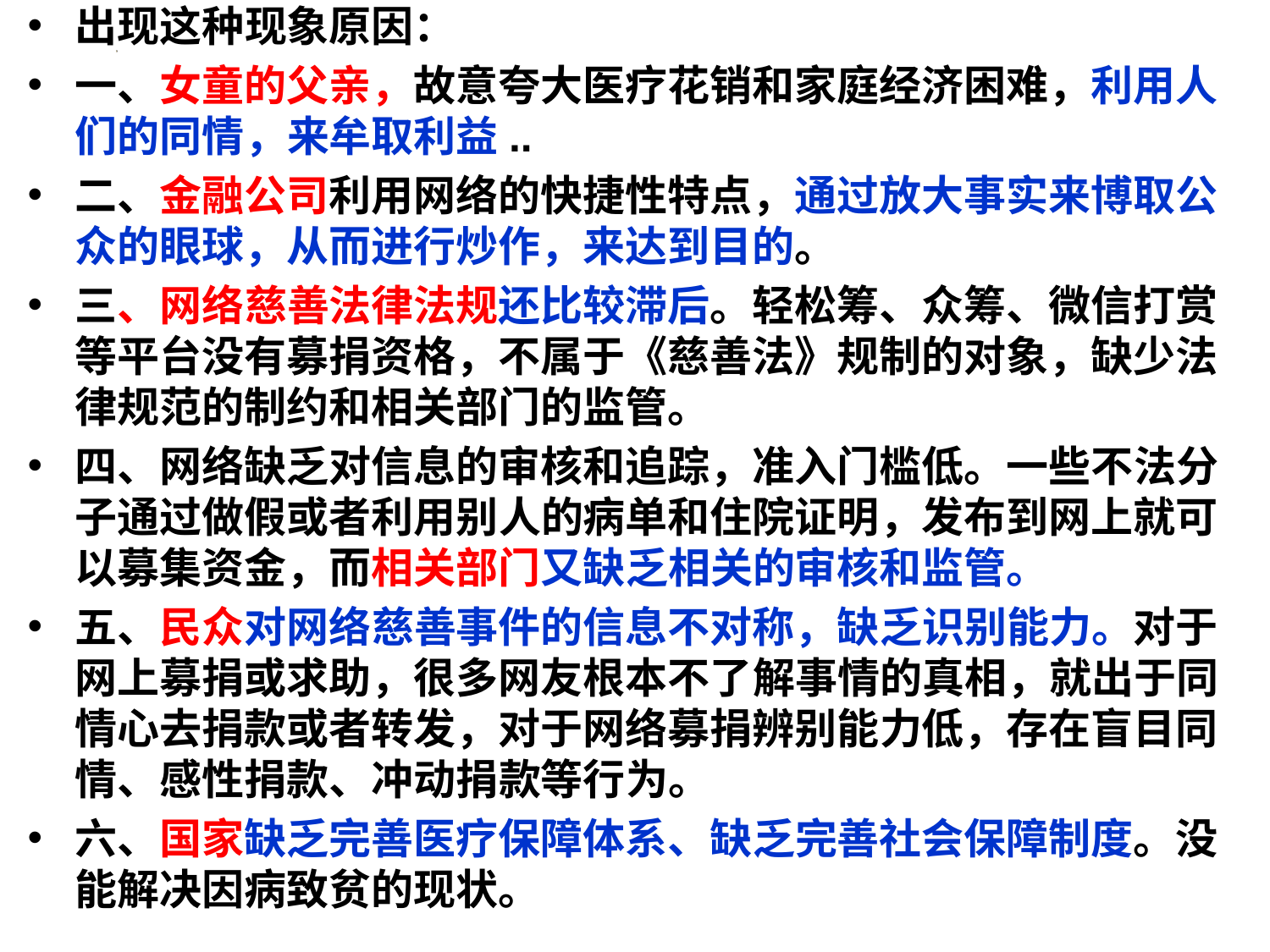

出现这种现象原因：
一、女童的父亲，故意夸大医疗花销和家庭经济困难，利用人们的同情，来牟取利益..
二、金融公司利用网络的快捷性特点，通过放大事实来博取公众的眼球，从而进行炒作，来达到目的。
三、网络慈善法律法规还比较滞后。轻松筹、众筹、微信打赏等平台没有募捐资格，不属于《慈善法》规制的对象，缺少法律规范的制约和相关部门的监管。
四、网络缺乏对信息的审核和追踪，准入门槛低。一些不法分子通过做假或者利用别人的病单和住院证明，发布到网上就可以募集资金，而相关部门又缺乏相关的审核和监管。
五、民众对网络慈善事件的信息不对称，缺乏识别能力。对于网上募捐或求助，很多网友根本不了解事情的真相，就出于同情心去捐款或者转发，对于网络募捐辨别能力低，存在盲目同情、感性捐款、冲动捐款等行为。
六、国家缺乏完善医疗保障体系、缺乏完善社会保障制度。没能解决因病致贫的现状。